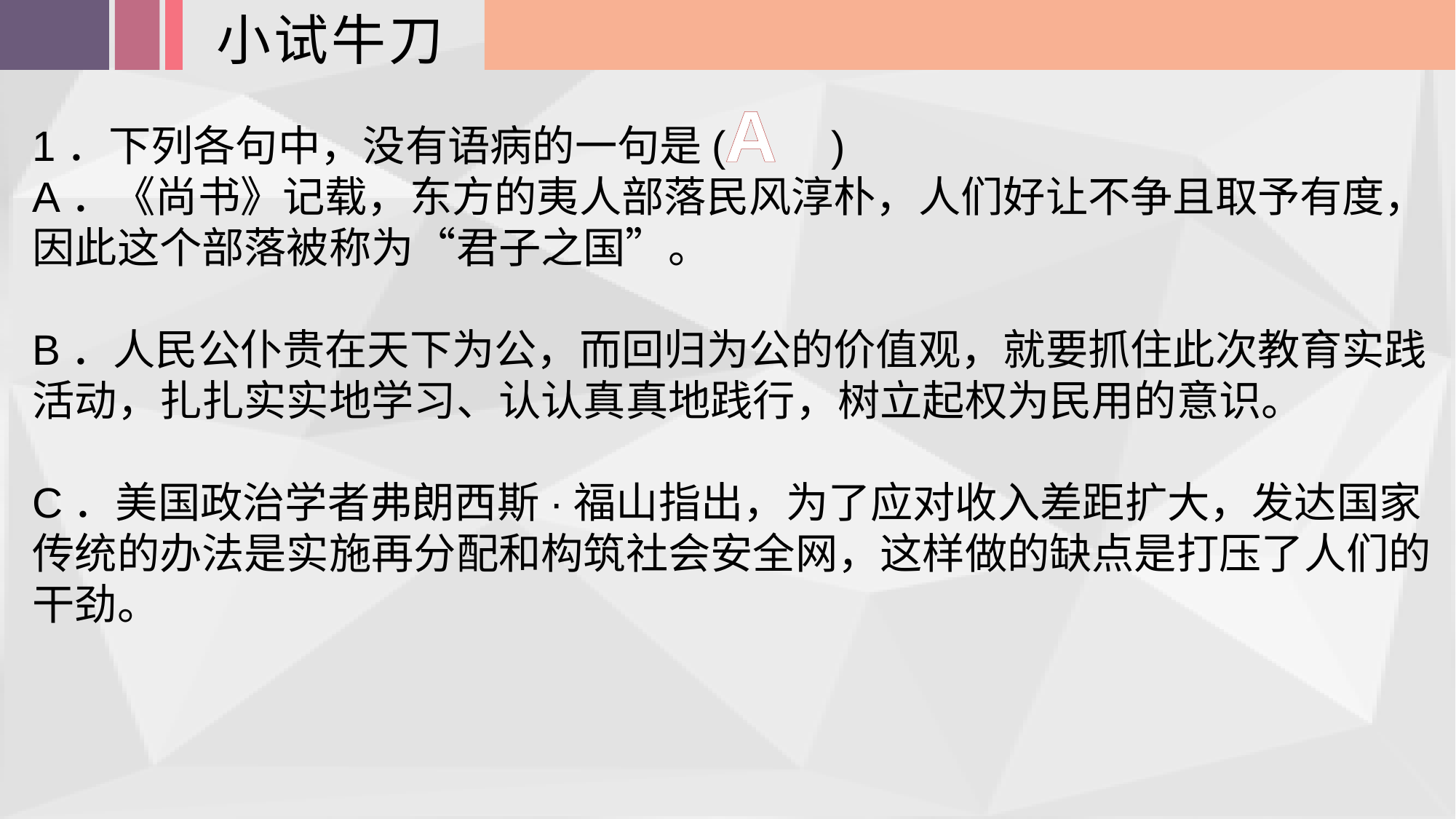

小试牛刀

A
1．下列各句中，没有语病的一句是(　　)
A．《尚书》记载，东方的夷人部落民风淳朴，人们好让不争且取予有度，因此这个部落被称为“君子之国”。

B．人民公仆贵在天下为公，而回归为公的价值观，就要抓住此次教育实践活动，扎扎实实地学习、认认真真地践行，树立起权为民用的意识。

C．美国政治学者弗朗西斯·福山指出，为了应对收入差距扩大，发达国家传统的办法是实施再分配和构筑社会安全网，这样做的缺点是打压了人们的干劲。